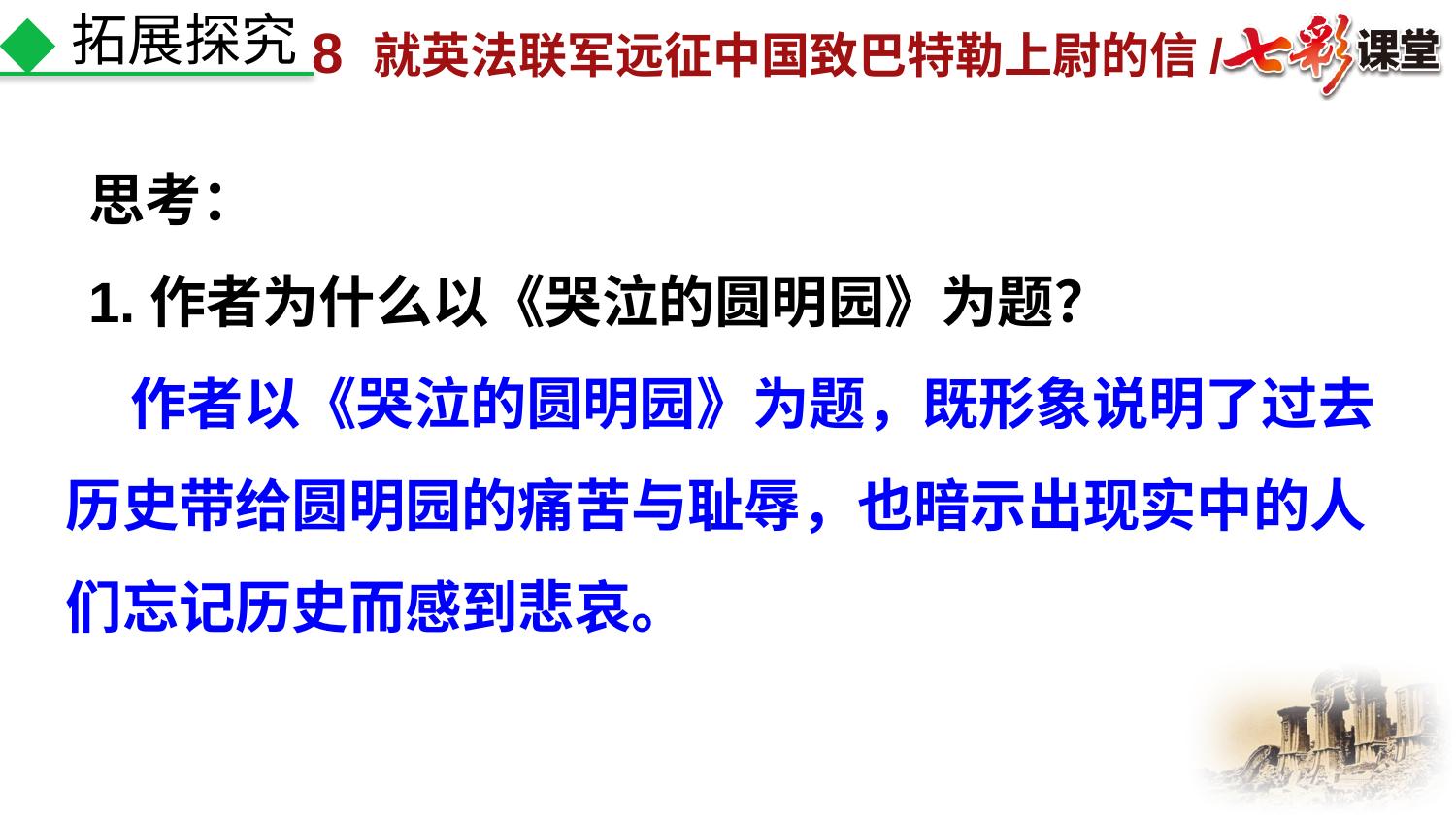

拓展探究

思考：
1.作者为什么以《哭泣的圆明园》为题？
    作者以《哭泣的圆明园》为题，既形象说明了过去历史带给圆明园的痛苦与耻辱，也暗示出现实中的人们忘记历史而感到悲哀。